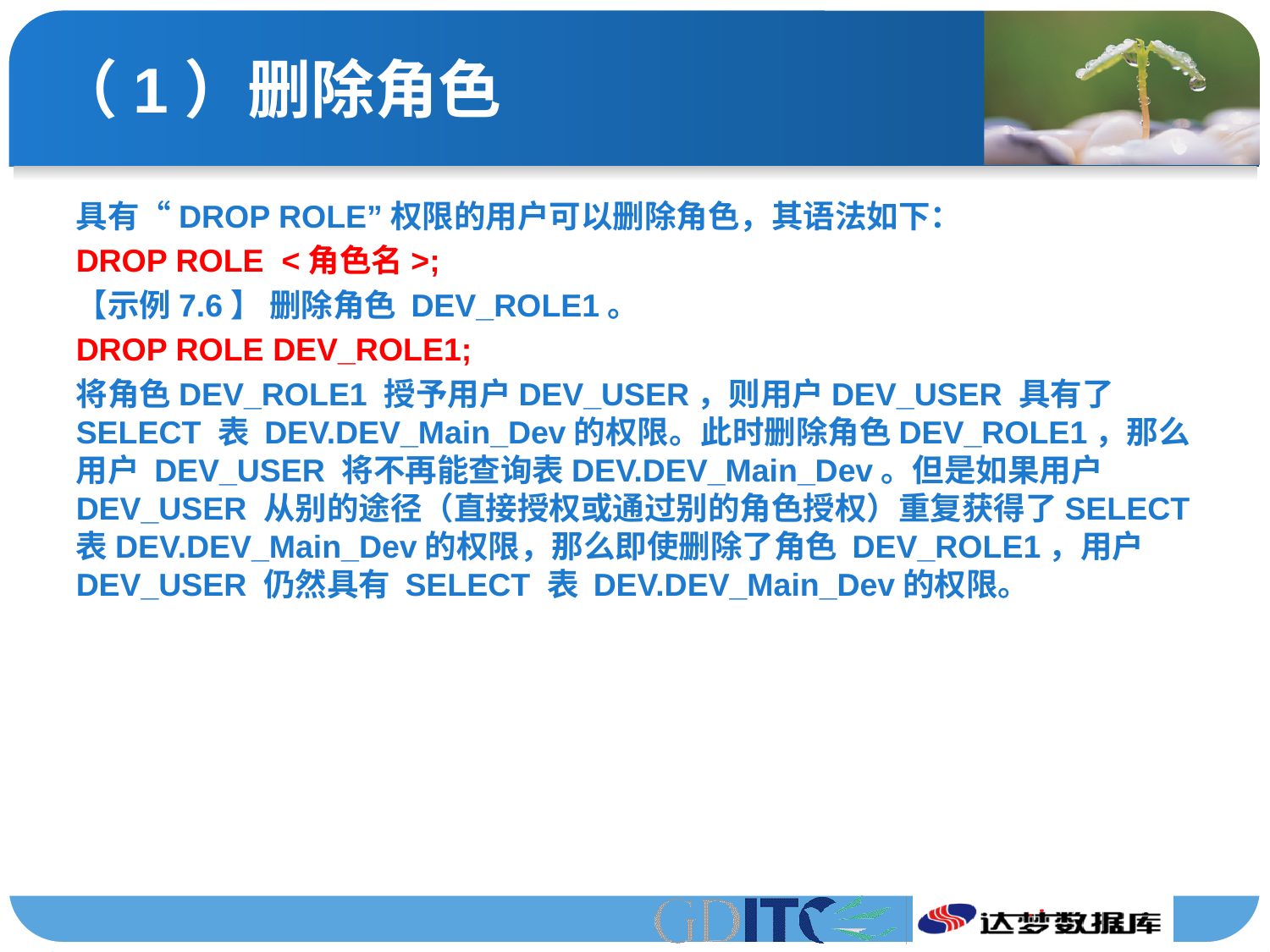

# （1）删除角色
具有“DROP ROLE”权限的用户可以删除角色，其语法如下：
DROP ROLE  <角色名>;
【示例7.6】 删除角色 DEV_ROLE1。
DROP ROLE DEV_ROLE1;
将角色DEV_ROLE1 授予用户DEV_USER，则用户DEV_USER 具有了 SELECT 表 DEV.DEV_Main_Dev的权限。此时删除角色DEV_ROLE1，那么用户 DEV_USER 将不再能查询表DEV.DEV_Main_Dev。但是如果用户 DEV_USER 从别的途径（直接授权或通过别的角色授权）重复获得了SELECT 表DEV.DEV_Main_Dev的权限，那么即使删除了角色 DEV_ROLE1，用户DEV_USER 仍然具有 SELECT 表 DEV.DEV_Main_Dev的权限。